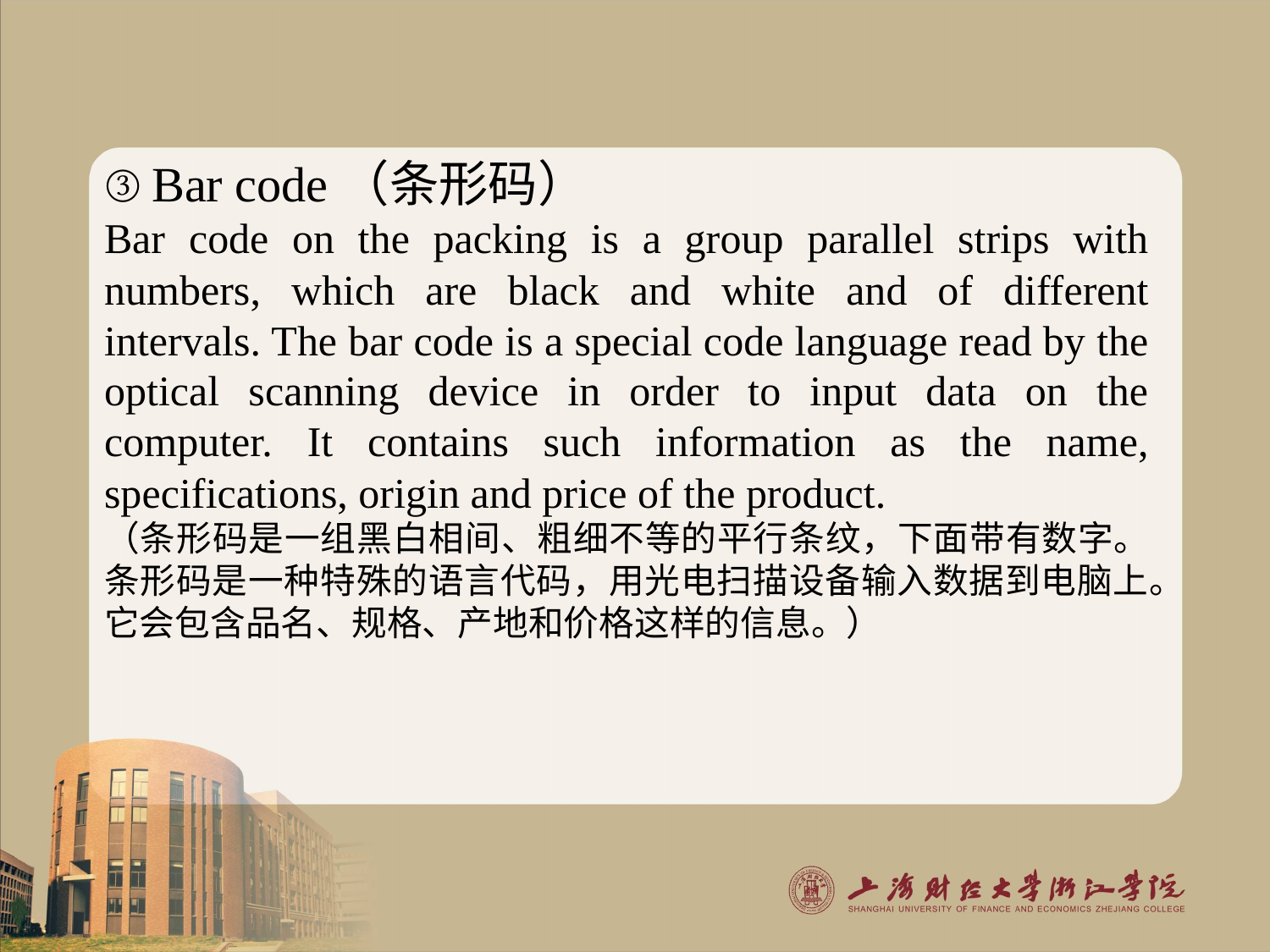

Bar code（条形码）
Bar code on the packing is a group parallel strips with numbers, which are black and white and of different intervals. The bar code is a special code language read by the optical scanning device in order to input data on the computer. It contains such information as the name, specifications, origin and price of the product.
（条形码是一组黑白相间、粗细不等的平行条纹，下面带有数字。条形码是一种特殊的语言代码，用光电扫描设备输入数据到电脑上。它会包含品名、规格、产地和价格这样的信息。）